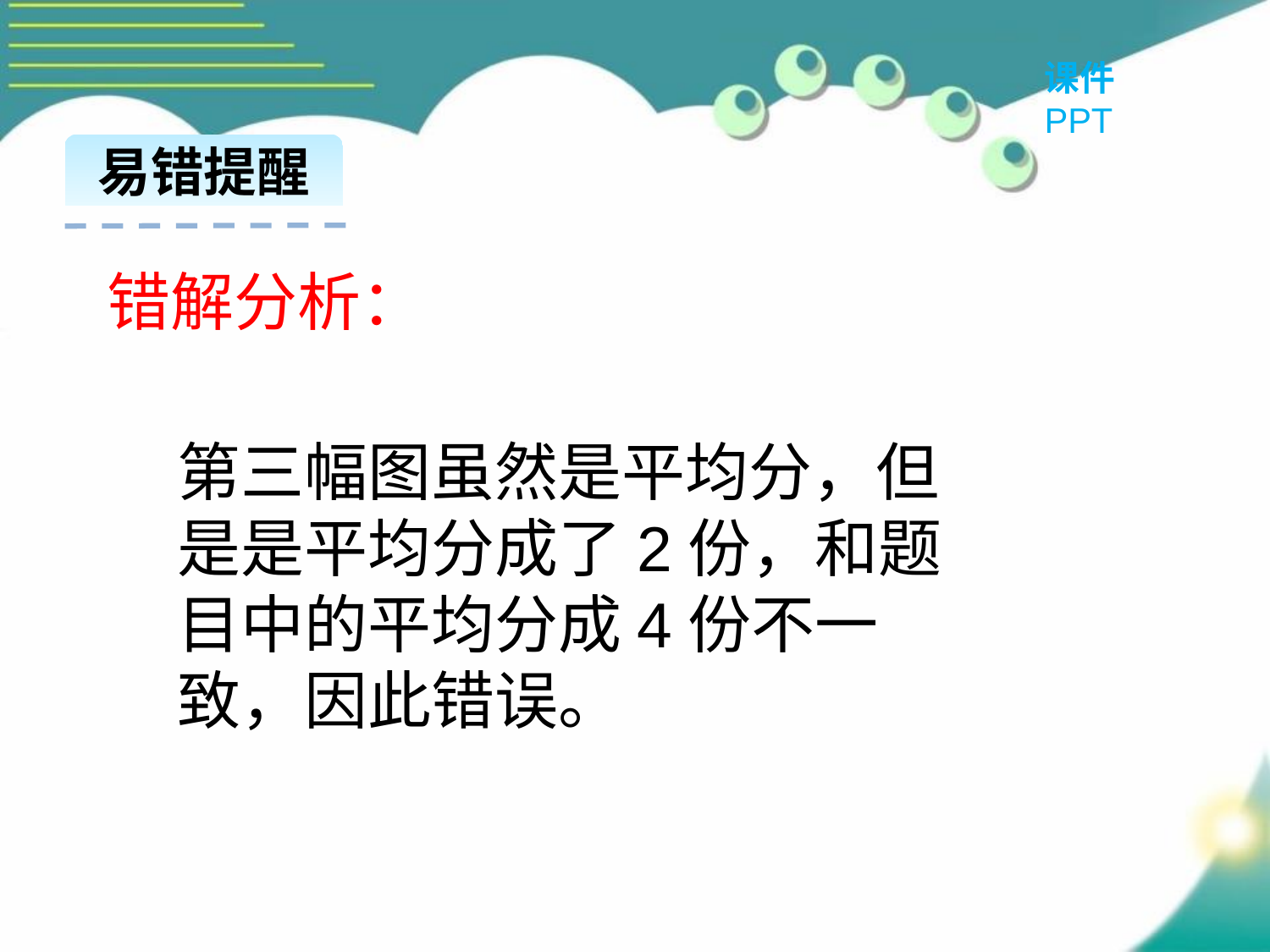

课件PPT
易错提醒

错解分析：
第三幅图虽然是平均分，但是是平均分成了2份，和题目中的平均分成4份不一致，因此错误。